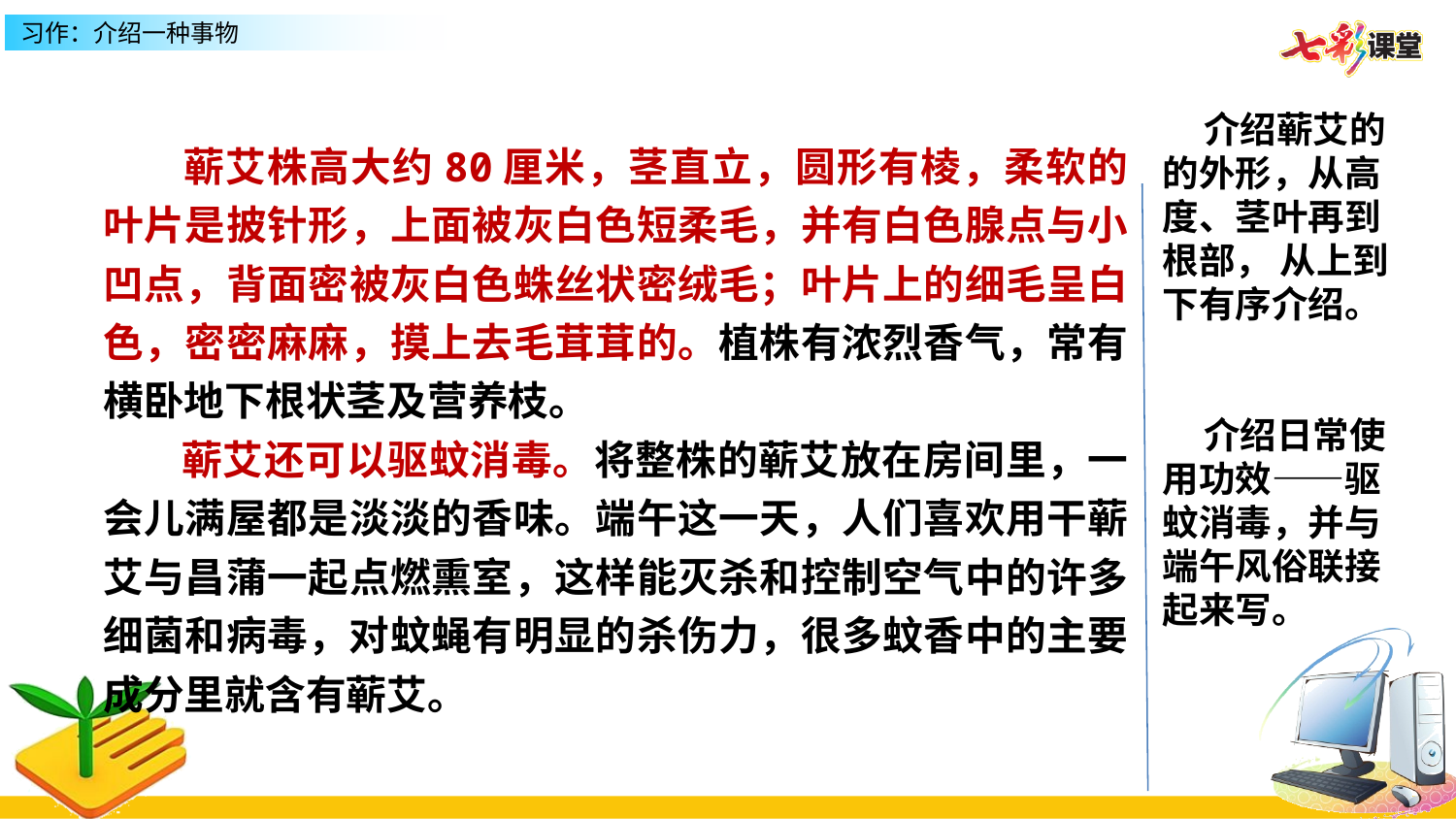

介绍蕲艾的的外形，从高度、茎叶再到根部， 从上到下有序介绍。

    介绍日常使用功效——驱蚊消毒，并与端午风俗联接起来写。

  蕲艾株高大约80厘米，茎直立，圆形有棱，柔软的叶片是披针形，上面被灰白色短柔毛，并有白色腺点与小凹点，背面密被灰白色蛛丝状密绒毛；叶片上的细毛呈白色，密密麻麻，摸上去毛茸茸的。植株有浓烈香气，常有横卧地下根状茎及营养枝。
  蕲艾还可以驱蚊消毒。将整株的蕲艾放在房间里，一会儿满屋都是淡淡的香味。端午这一天，人们喜欢用干蕲艾与昌蒲一起点燃熏室，这样能灭杀和控制空气中的许多细菌和病毒，对蚊蝇有明显的杀伤力，很多蚊香中的主要成分里就含有蕲艾。